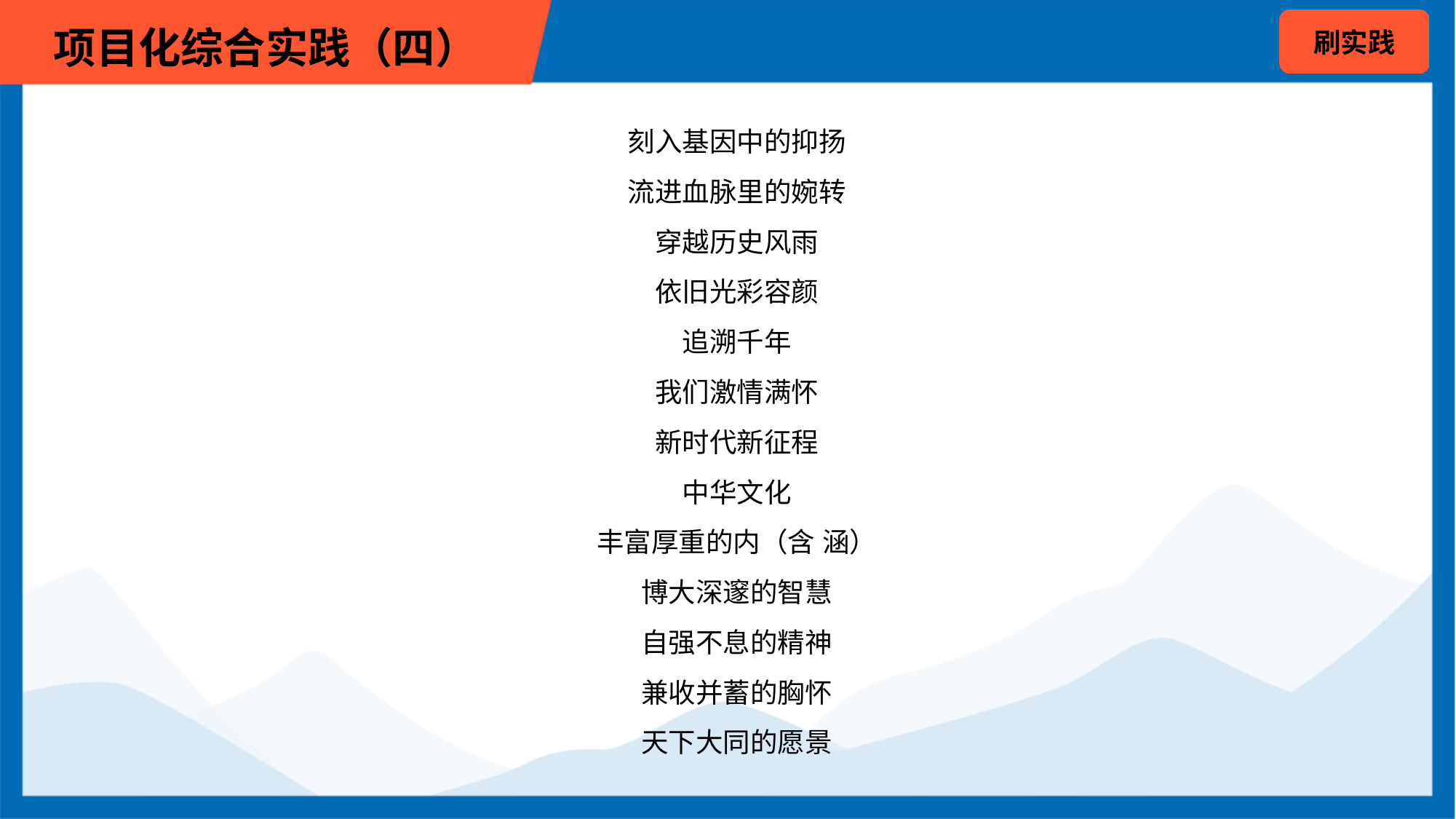

刻入基因中的抑扬
  流进血脉里的婉转
  穿越历史风雨
  依旧光彩容颜
  追溯千年
  我们激情满怀
  新时代新征程
  中华文化
  丰富厚重的内（含 涵）
  博大深邃的智慧
  自强不息的精神
  兼收并蓄的胸怀
  天下大同的愿景